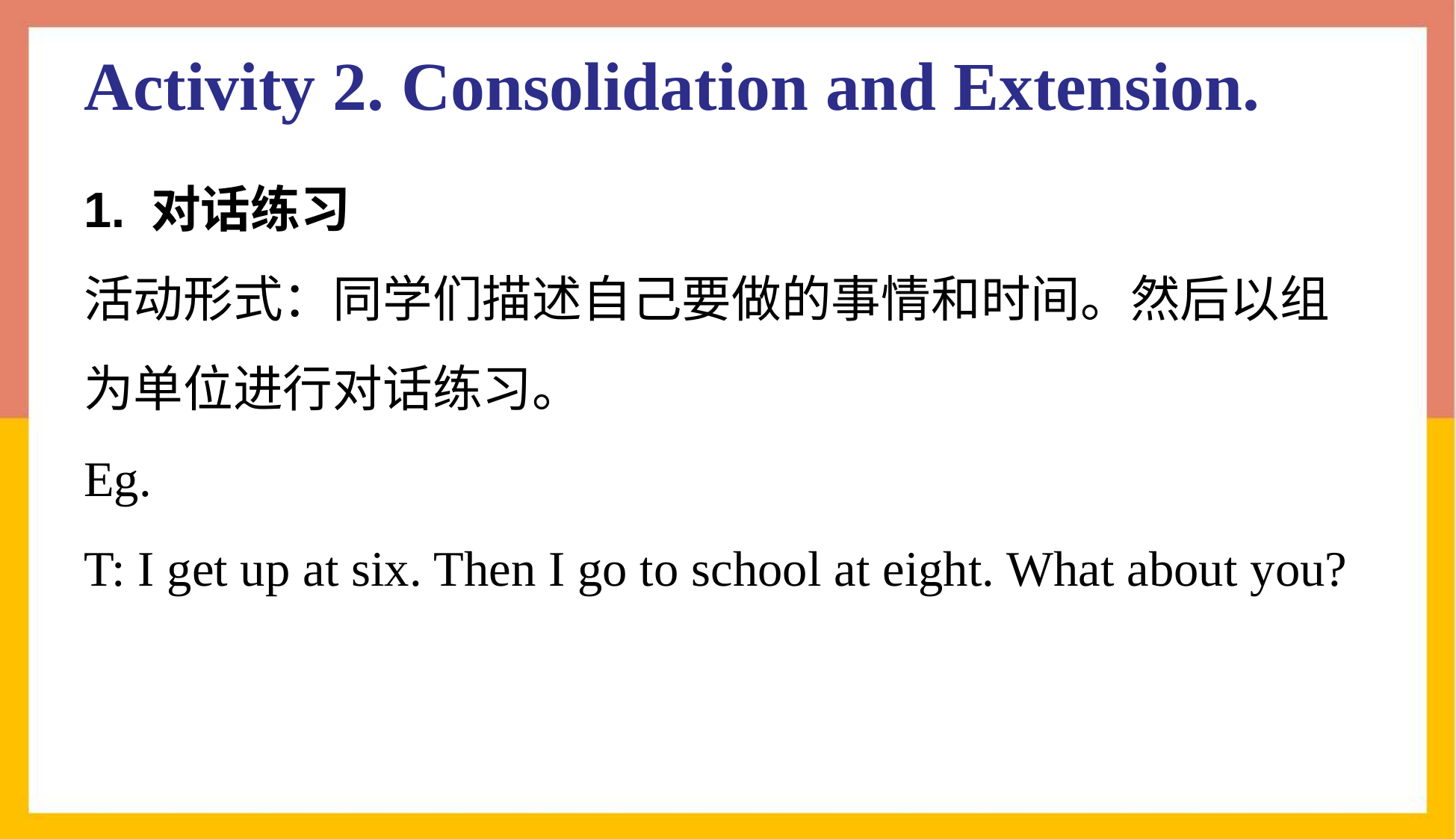

# Activity 2. Consolidation and Extension.
1. 对话练习
活动形式：同学们描述自己要做的事情和时间。然后以组为单位进行对话练习。
Eg.
T: I get up at six. Then I go to school at eight. What about you?